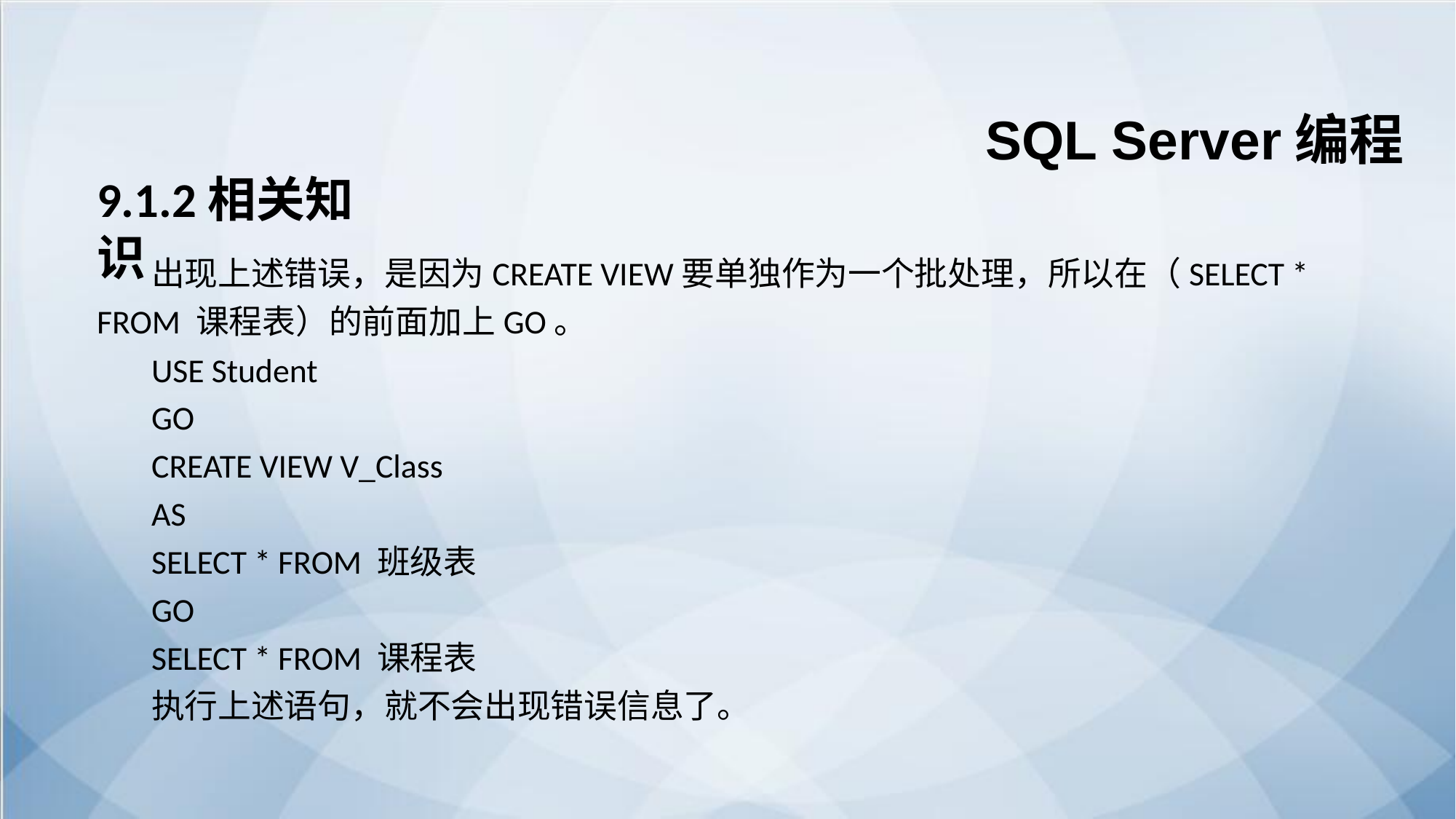

SQL Server编程
9.1.2相关知识
出现上述错误，是因为CREATE VIEW要单独作为一个批处理，所以在（SELECT * FROM 课程表）的前面加上GO。
USE Student
GO
CREATE VIEW V_Class
AS
SELECT * FROM 班级表
GO
SELECT * FROM 课程表
执行上述语句，就不会出现错误信息了。